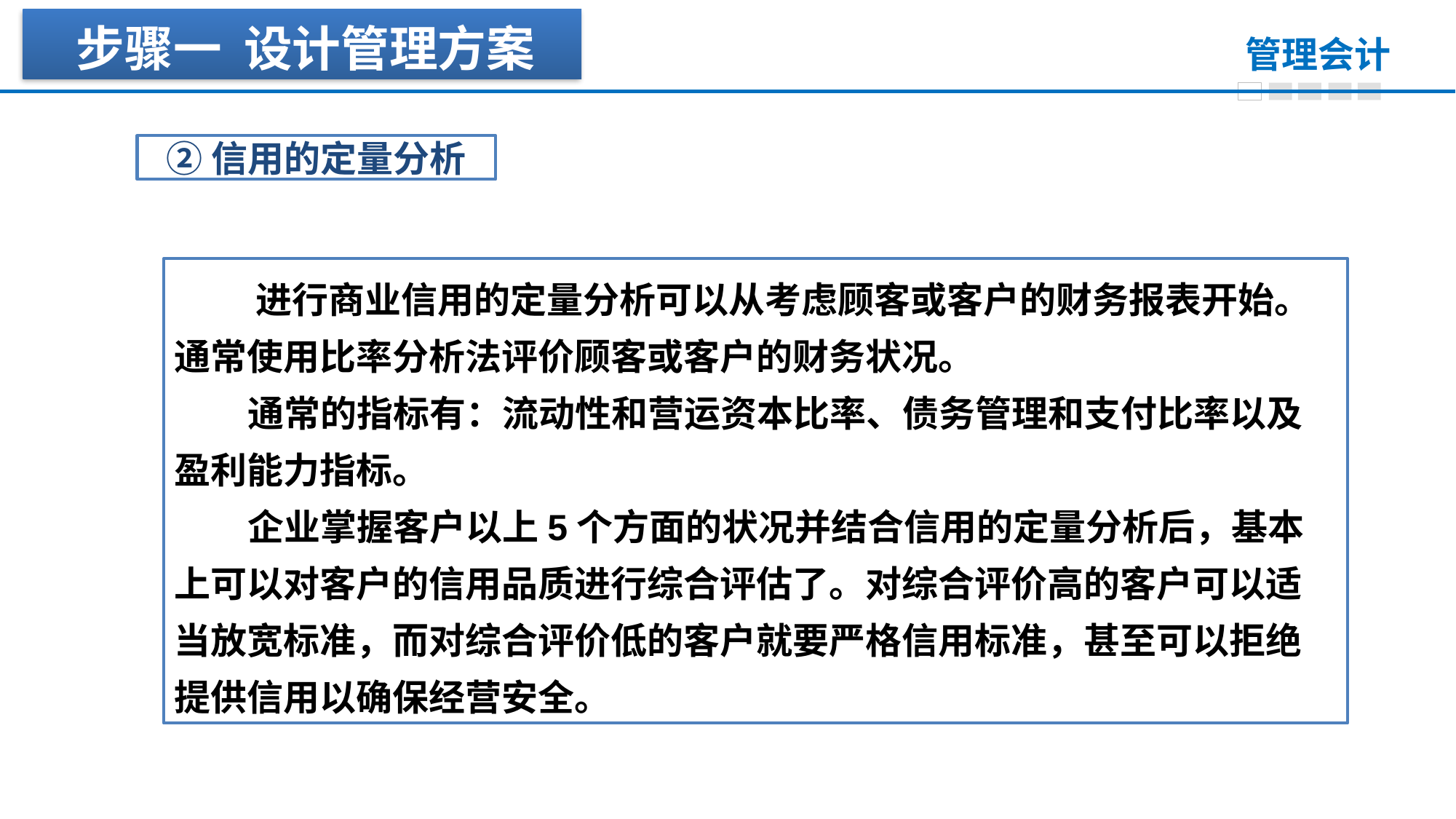

步骤一  设计管理方案
②信用的定量分析
     进行商业信用的定量分析可以从考虑顾客或客户的财务报表开始。通常使用比率分析法评价顾客或客户的财务状况。
    通常的指标有：流动性和营运资本比率、债务管理和支付比率以及盈利能力指标。
    企业掌握客户以上5个方面的状况并结合信用的定量分析后，基本上可以对客户的信用品质进行综合评估了。对综合评价高的客户可以适当放宽标准，而对综合评价低的客户就要严格信用标准，甚至可以拒绝提供信用以确保经营安全。